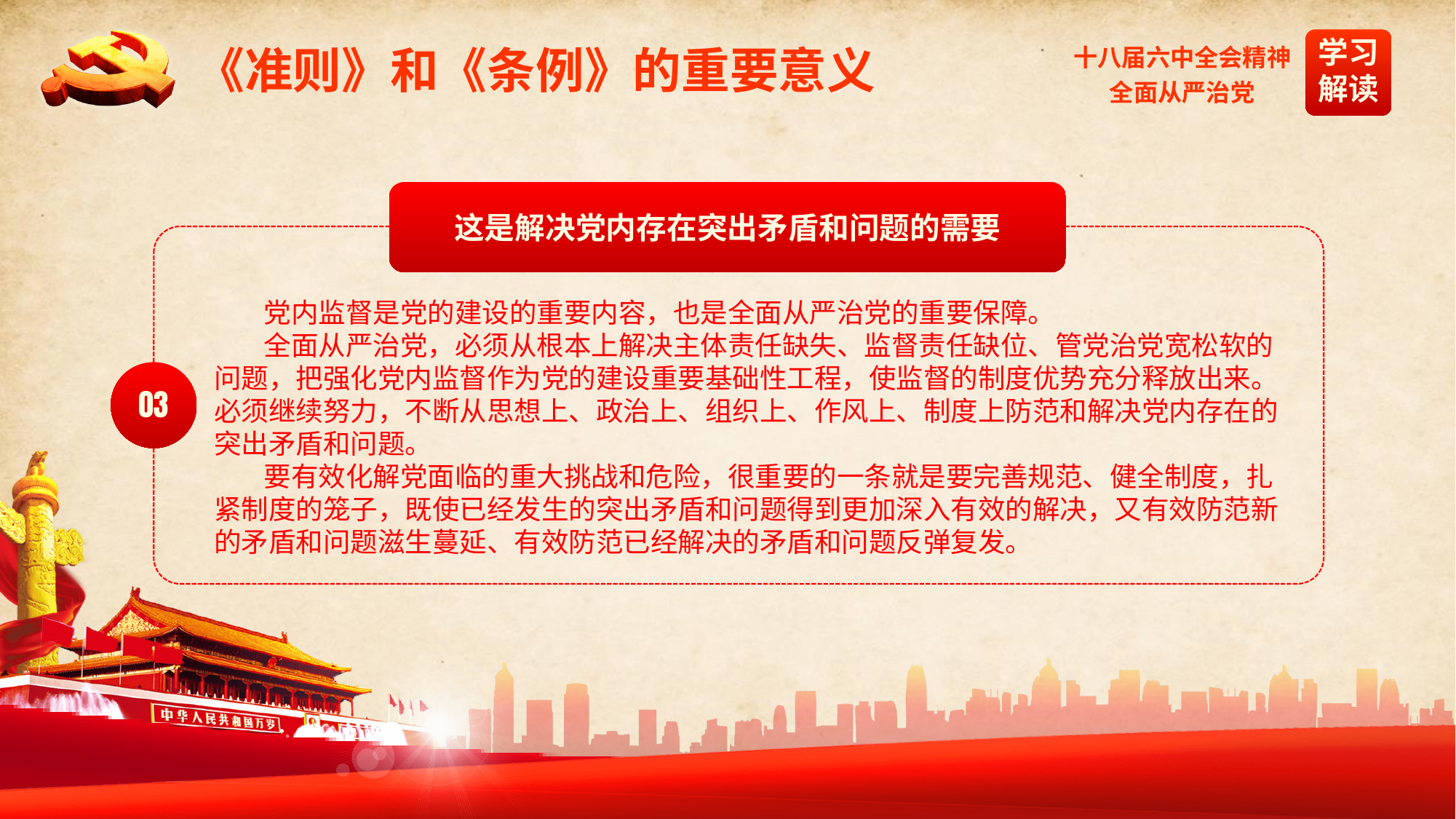

《准则》和《条例》的重要意义
这是解决党内存在突出矛盾和问题的需要

       党内监督是党的建设的重要内容，也是全面从严治党的重要保障。
       全面从严治党，必须从根本上解决主体责任缺失、监督责任缺位、管党治党宽松软的问题，把强化党内监督作为党的建设重要基础性工程，使监督的制度优势充分释放出来。
必须继续努力，不断从思想上、政治上、组织上、作风上、制度上防范和解决党内存在的突出矛盾和问题。
       要有效化解党面临的重大挑战和危险，很重要的一条就是要完善规范、健全制度，扎紧制度的笼子，既使已经发生的突出矛盾和问题得到更加深入有效的解决，又有效防范新的矛盾和问题滋生蔓延、有效防范已经解决的矛盾和问题反弹复发。
03